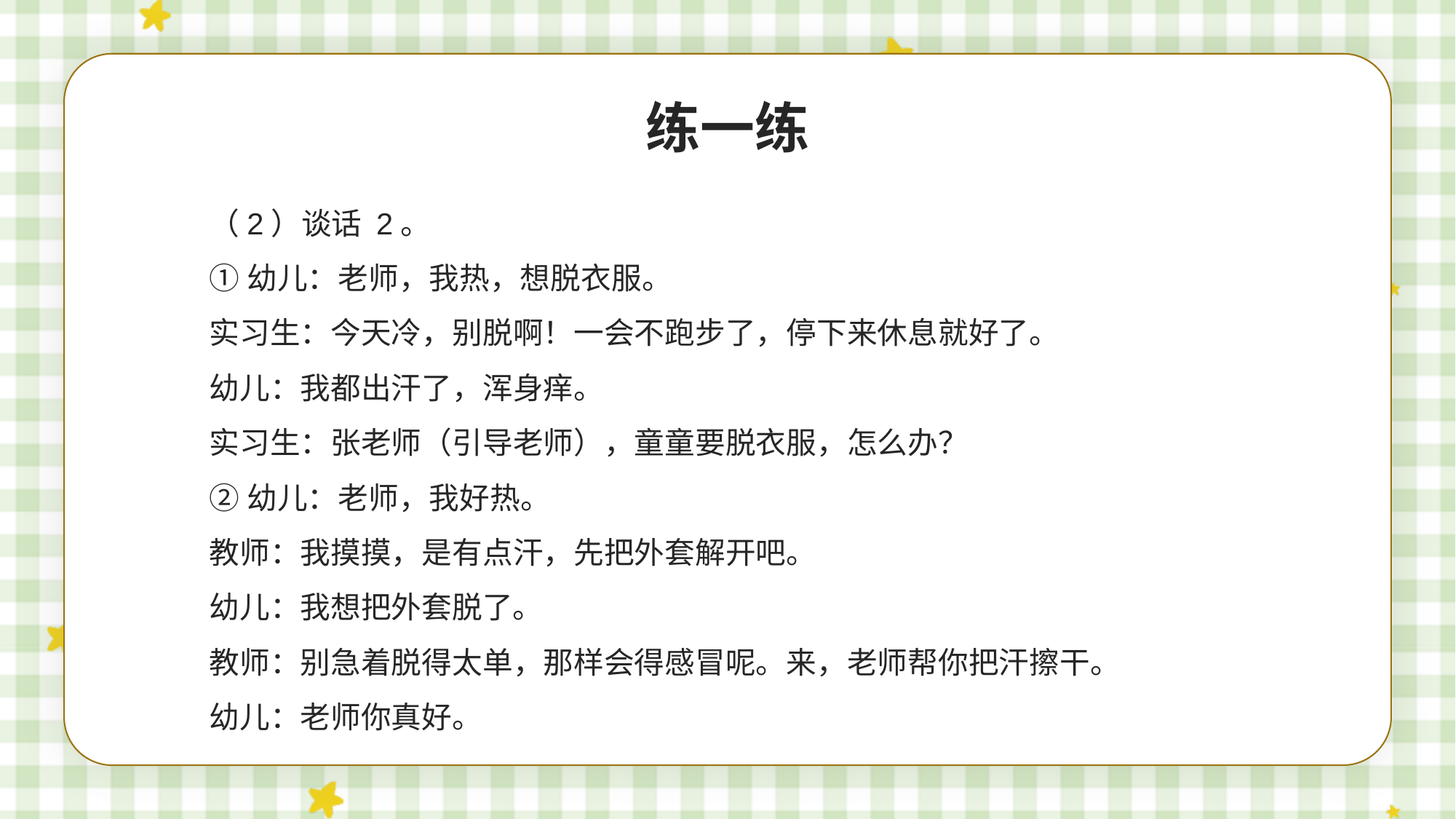

练一练
（2）谈话 2。
①幼儿：老师，我热，想脱衣服。
实习生：今天冷，别脱啊！一会不跑步了，停下来休息就好了。
幼儿：我都出汗了，浑身痒。
实习生：张老师（引导老师），童童要脱衣服，怎么办？
②幼儿：老师，我好热。
教师：我摸摸，是有点汗，先把外套解开吧。
幼儿：我想把外套脱了。
教师：别急着脱得太单，那样会得感冒呢。来，老师帮你把汗擦干。
幼儿：老师你真好。